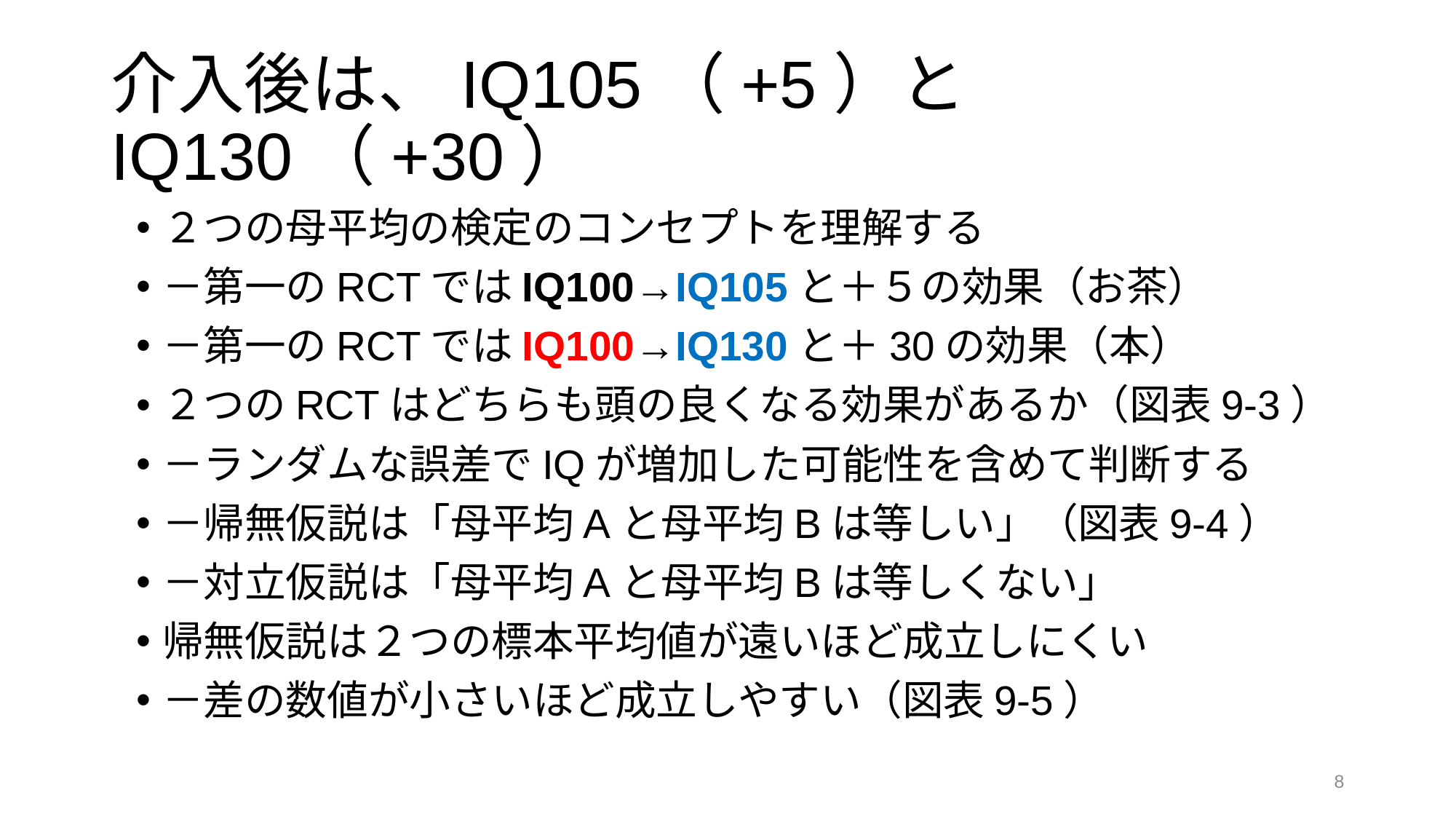

# 介入後は、IQ105（+5）とIQ130（+30）
２つの母平均の検定のコンセプトを理解する
－第一のRCTではIQ100→IQ105と＋５の効果（お茶）
－第一のRCTではIQ100→IQ130と＋30の効果（本）
２つのRCTはどちらも頭の良くなる効果があるか（図表9-3）
－ランダムな誤差でIQが増加した可能性を含めて判断する
－帰無仮説は「母平均Aと母平均Bは等しい」（図表9-4）
－対立仮説は「母平均Aと母平均Bは等しくない」
帰無仮説は２つの標本平均値が遠いほど成立しにくい
－差の数値が小さいほど成立しやすい（図表9-5）
8